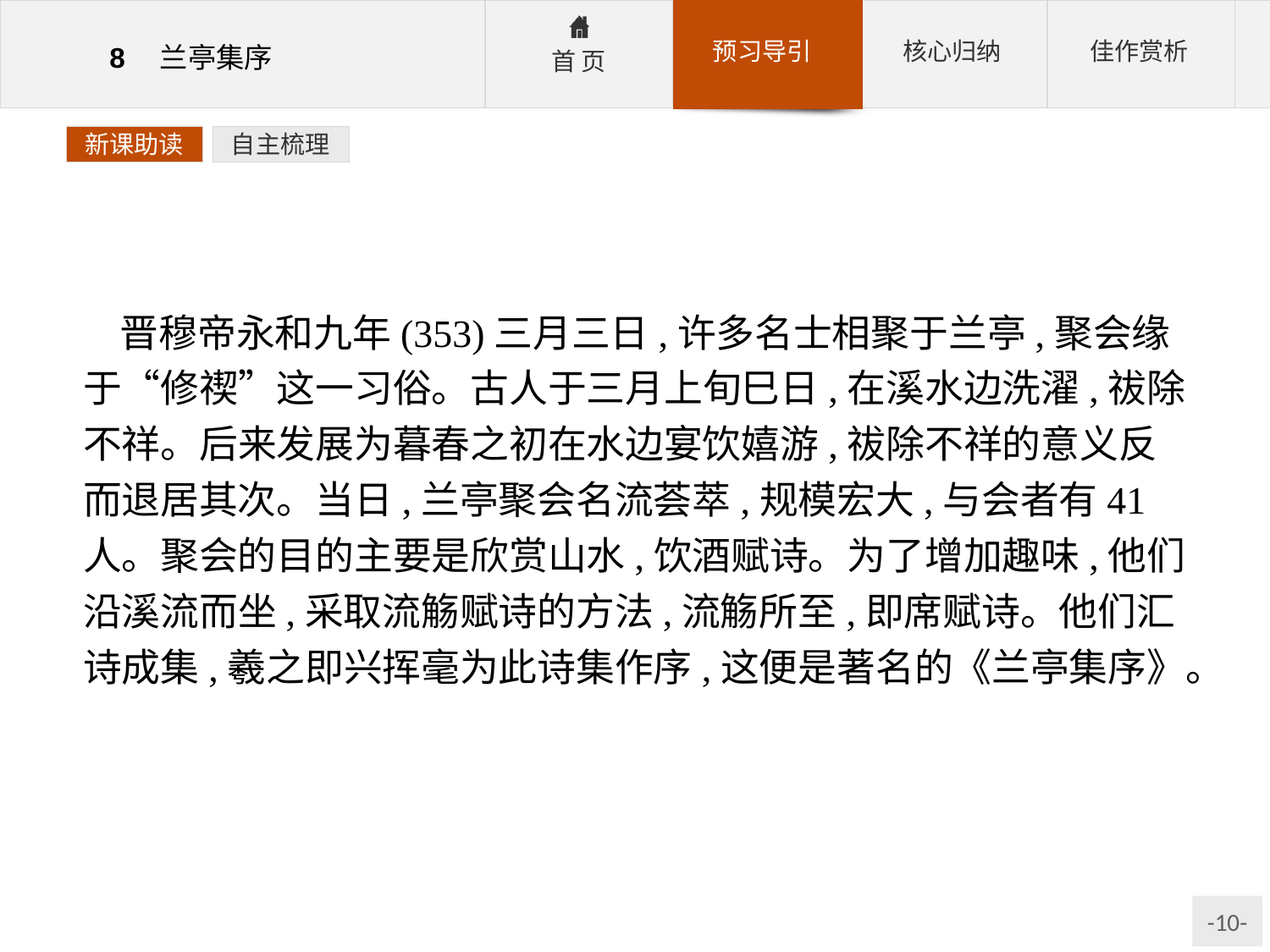

新课助读
自主梳理
晋穆帝永和九年(353)三月三日,许多名士相聚于兰亭,聚会缘于“修禊”这一习俗。古人于三月上旬巳日,在溪水边洗濯,祓除不祥。后来发展为暮春之初在水边宴饮嬉游,祓除不祥的意义反而退居其次。当日,兰亭聚会名流荟萃,规模宏大,与会者有41人。聚会的目的主要是欣赏山水,饮酒赋诗。为了增加趣味,他们沿溪流而坐,采取流觞赋诗的方法,流觞所至,即席赋诗。他们汇诗成集,羲之即兴挥毫为此诗集作序,这便是著名的《兰亭集序》。